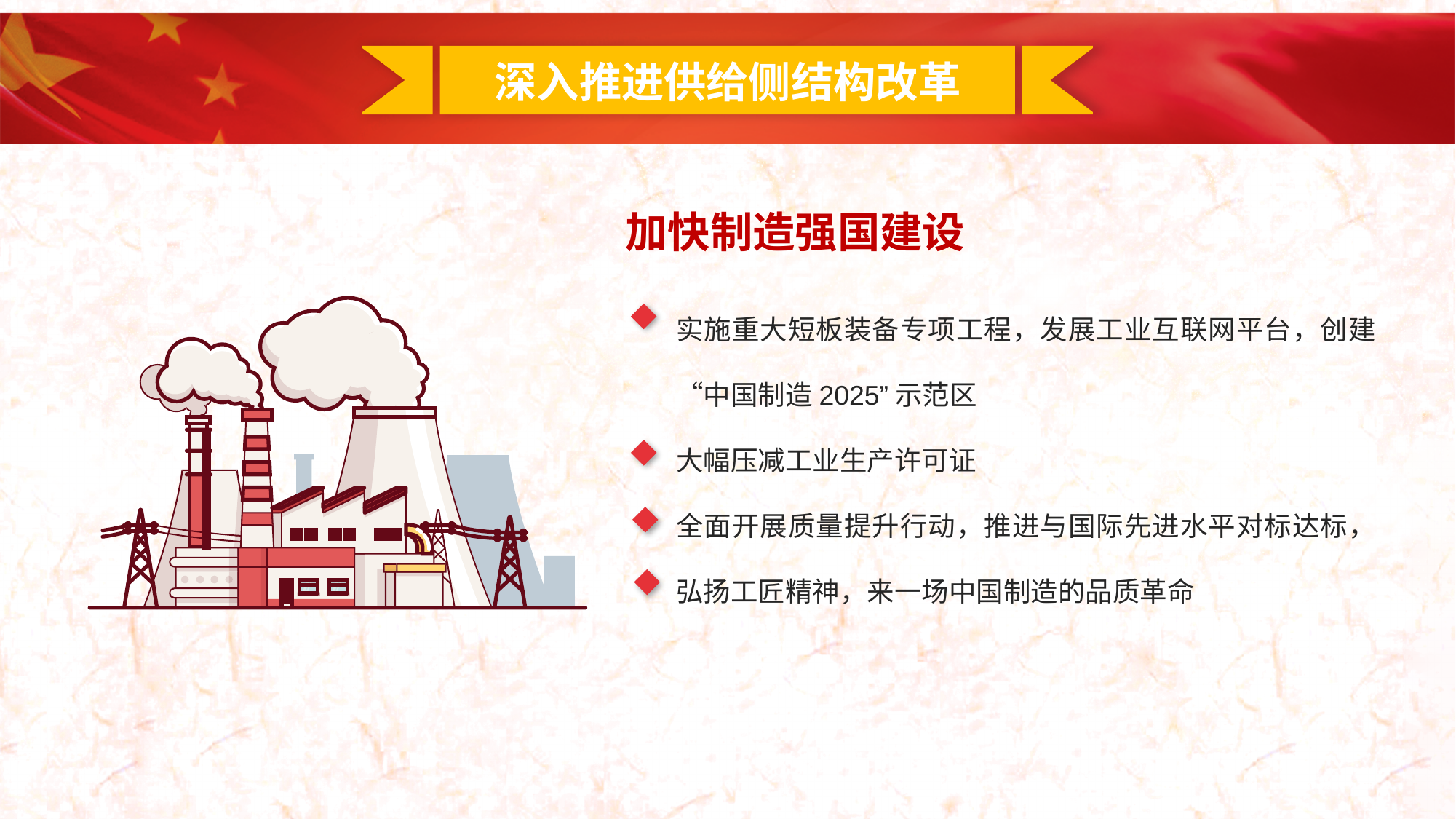

深入推进供给侧结构改革
加快制造强国建设
实施重大短板装备专项工程，发展工业互联网平台，创建“中国制造2025”示范区
大幅压减工业生产许可证
全面开展质量提升行动，推进与国际先进水平对标达标，弘扬工匠精神，来一场中国制造的品质革命